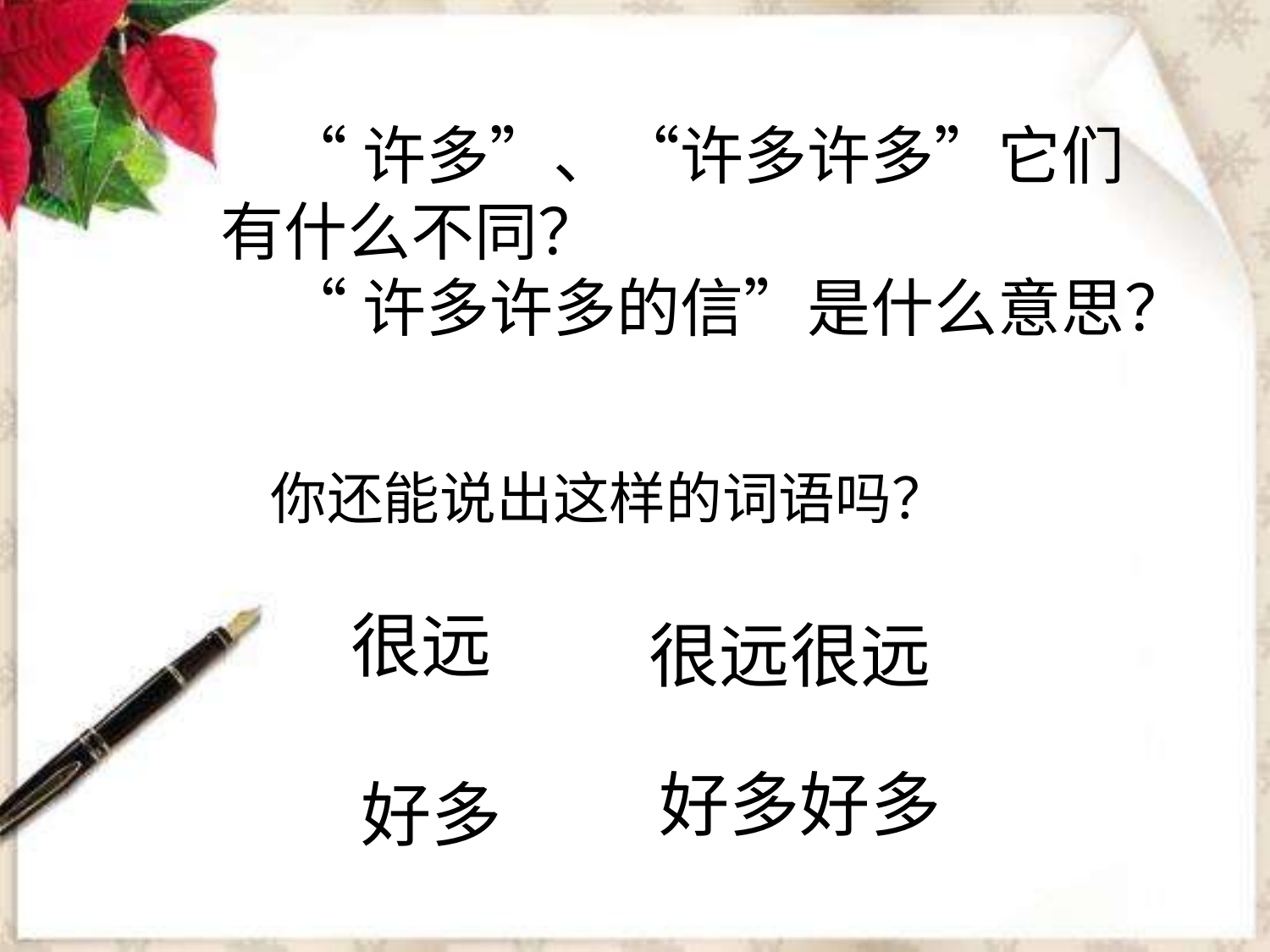

“许多”、“许多许多”它们有什么不同？
“许多许多的信”是什么意思？
你还能说出这样的词语吗？
很远
很远很远
好多好多
好多